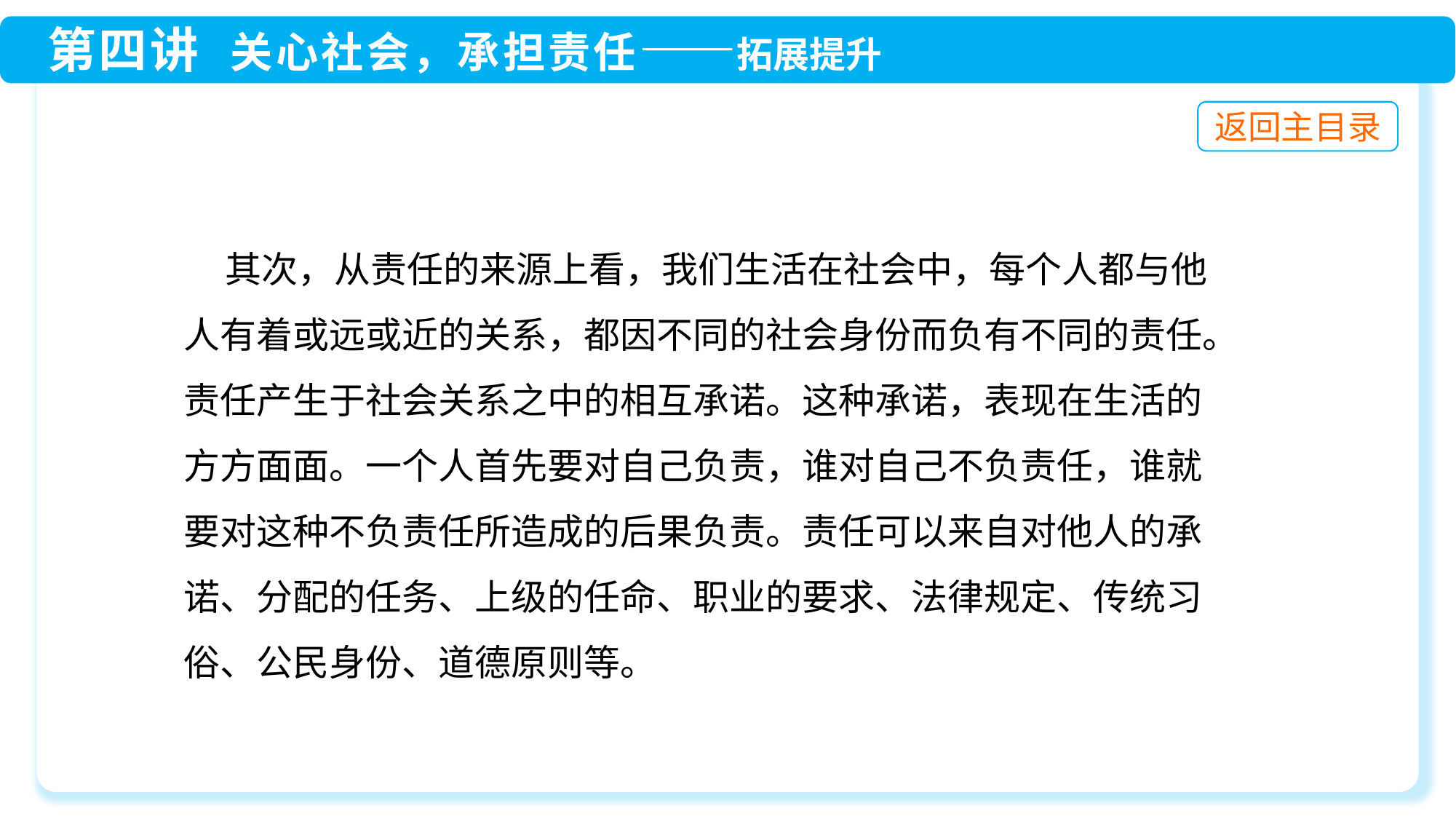

其次，从责任的来源上看，我们生活在社会中，每个人都与他人有着或远或近的关系，都因不同的社会身份而负有不同的责任。责任产生于社会关系之中的相互承诺。这种承诺，表现在生活的方方面面。一个人首先要对自己负责，谁对自己不负责任，谁就要对这种不负责任所造成的后果负责。责任可以来自对他人的承诺、分配的任务、上级的任命、职业的要求、法律规定、传统习俗、公民身份、道德原则等。